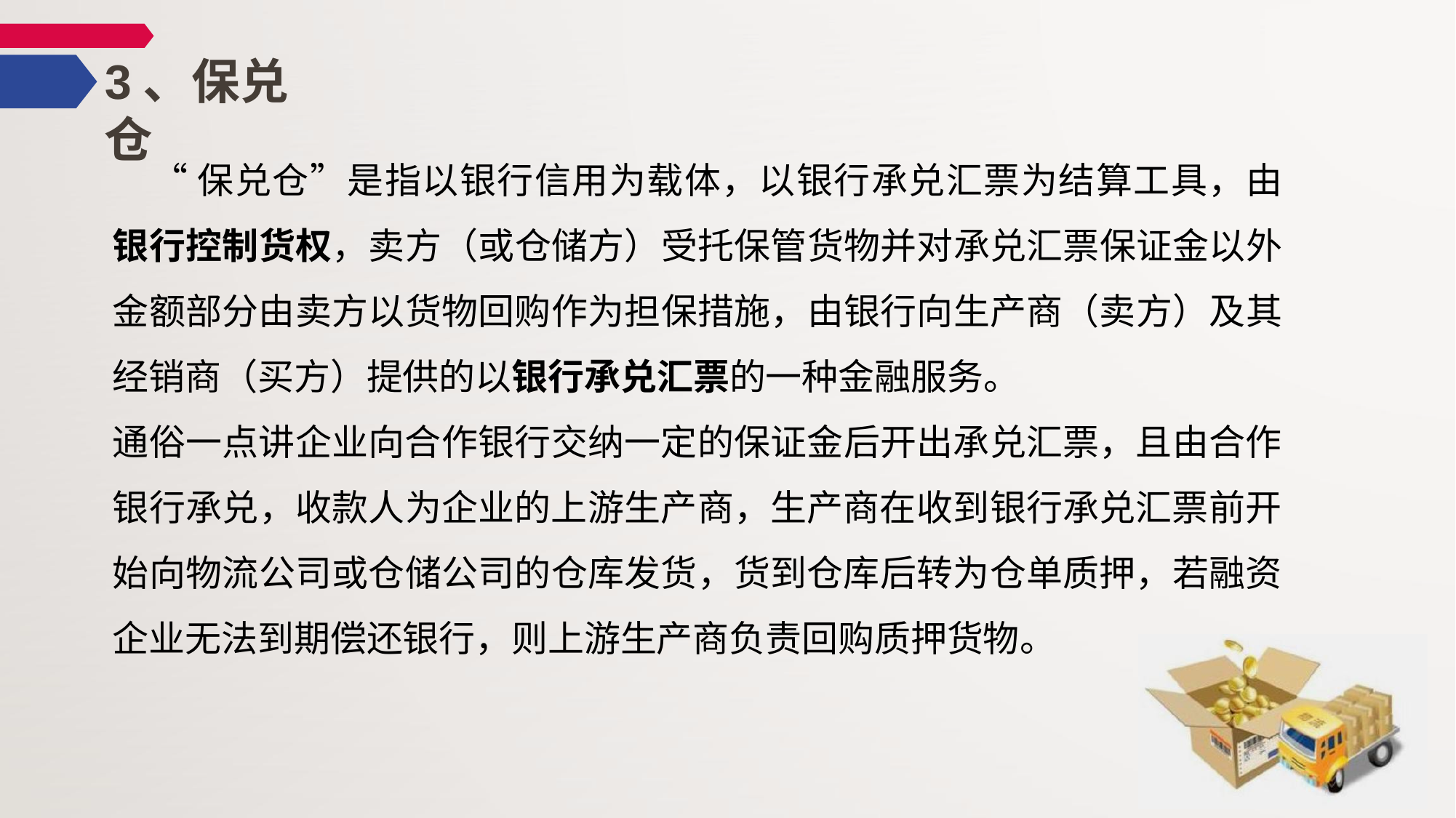

# 3、保兑仓
    “保兑仓”是指以银行信用为载体，以银行承兑汇票为结算工具，由 银行控制货权，卖方（或仓储方）受托保管货物并对承兑汇票保证金以外 金额部分由卖方以货物回购作为担保措施，由银行向生产商（卖方）及其 经销商（买方）提供的以银行承兑汇票的一种金融服务。
通俗一点讲企业向合作银行交纳一定的保证金后开出承兑汇票，且由合作 银行承兑，收款人为企业的上游生产商，生产商在收到银行承兑汇票前开 始向物流公司或仓储公司的仓库发货，货到仓库后转为仓单质押，若融资 企业无法到期偿还银行，则上游生产商负责回购质押货物。